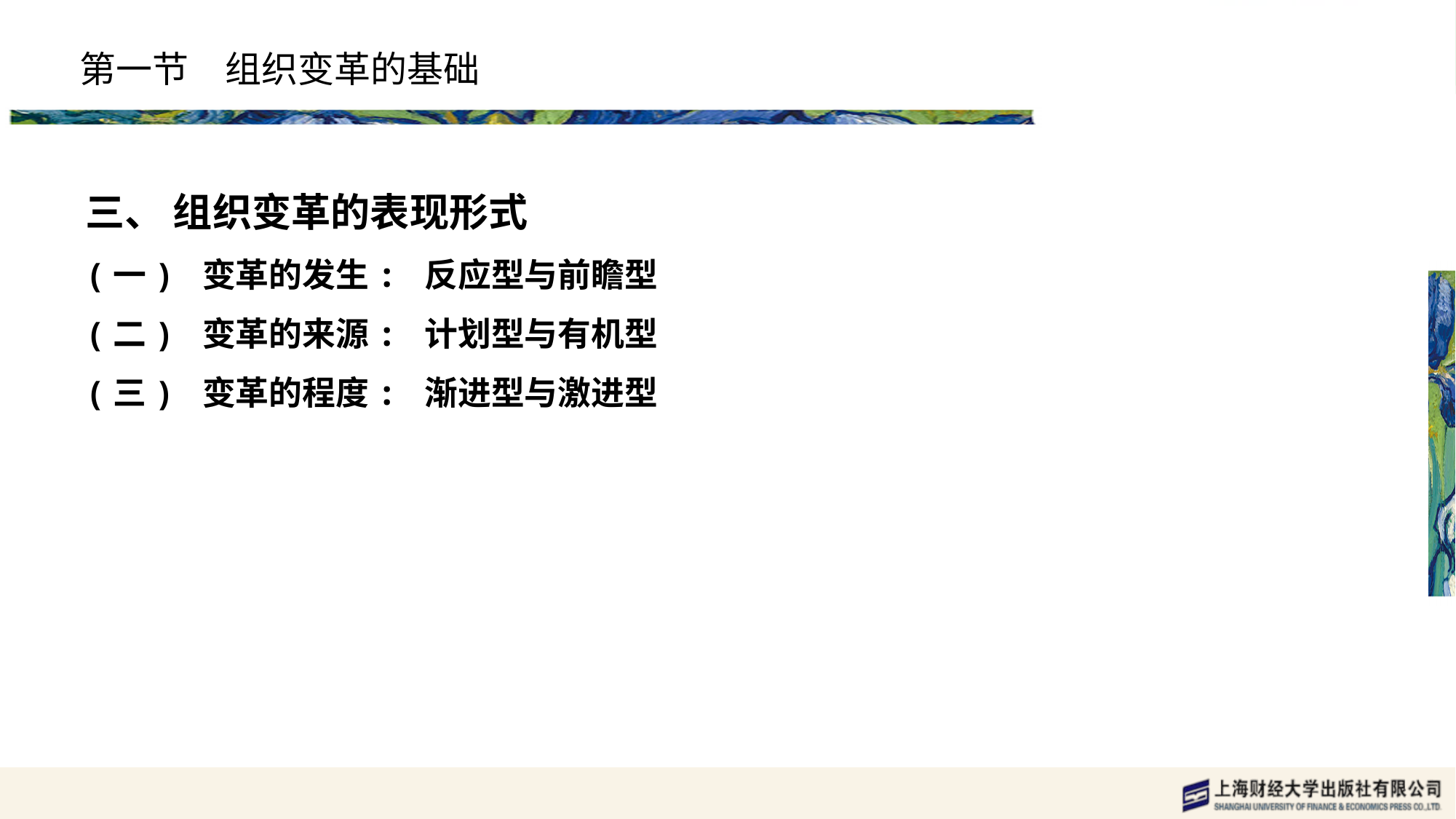

# 第一节　组织变革的基础
三、 组织变革的表现形式
(一) 变革的发生: 反应型与前瞻型
(二) 变革的来源: 计划型与有机型
(三) 变革的程度: 渐进型与激进型